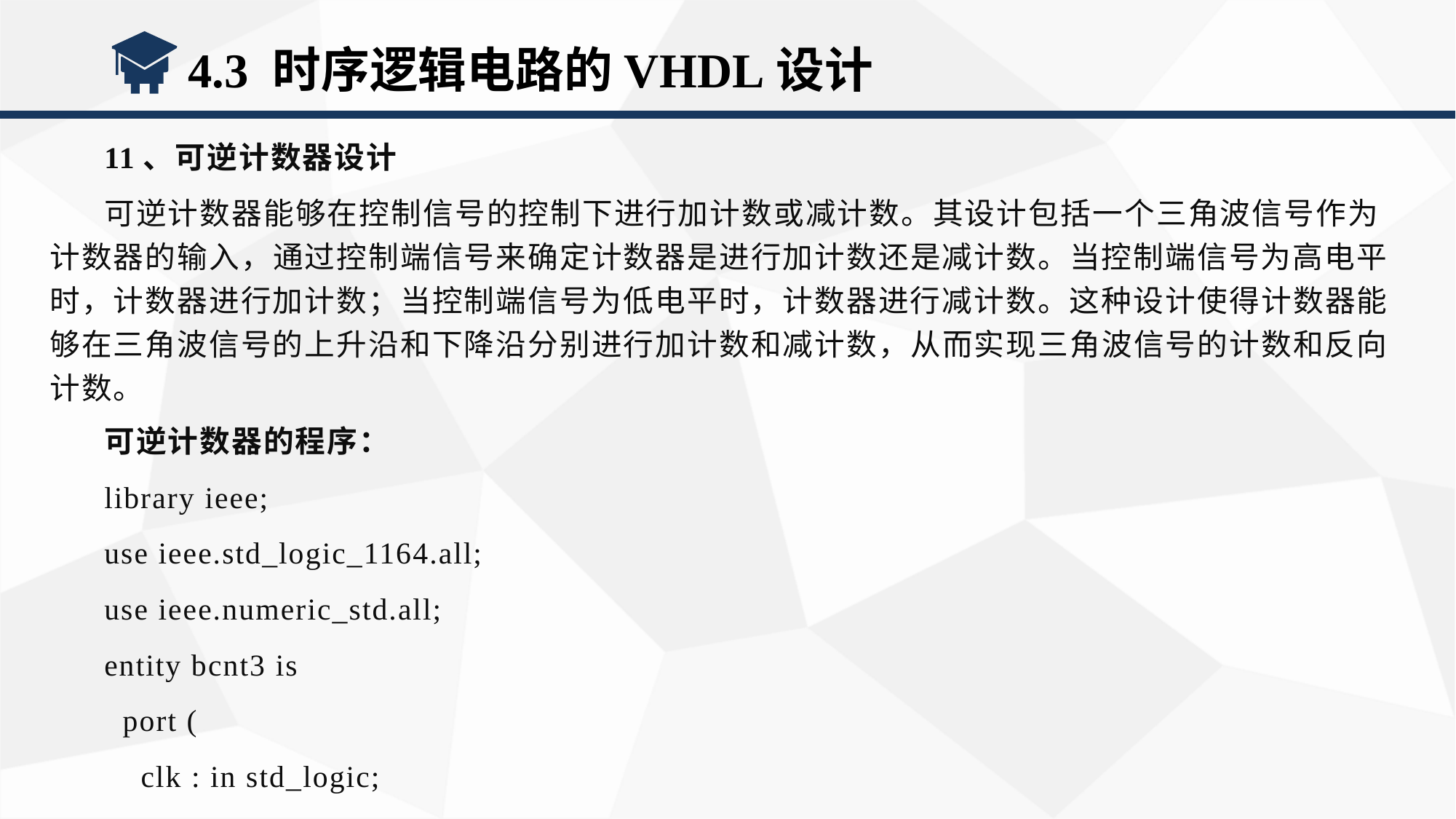

4.3 时序逻辑电路的VHDL设计

11、可逆计数器设计
可逆计数器能够在控制信号的控制下进行加计数或减计数。其设计包括一个三角波信号作为计数器的输入，通过控制端信号来确定计数器是进行加计数还是减计数。当控制端信号为高电平时，计数器进行加计数；当控制端信号为低电平时，计数器进行减计数。这种设计使得计数器能够在三角波信号的上升沿和下降沿分别进行加计数和减计数，从而实现三角波信号的计数和反向计数。
可逆计数器的程序：
library ieee;
use ieee.std_logic_1164.all;
use ieee.numeric_std.all;
entity bcnt3 is
  port (
    clk : in std_logic;